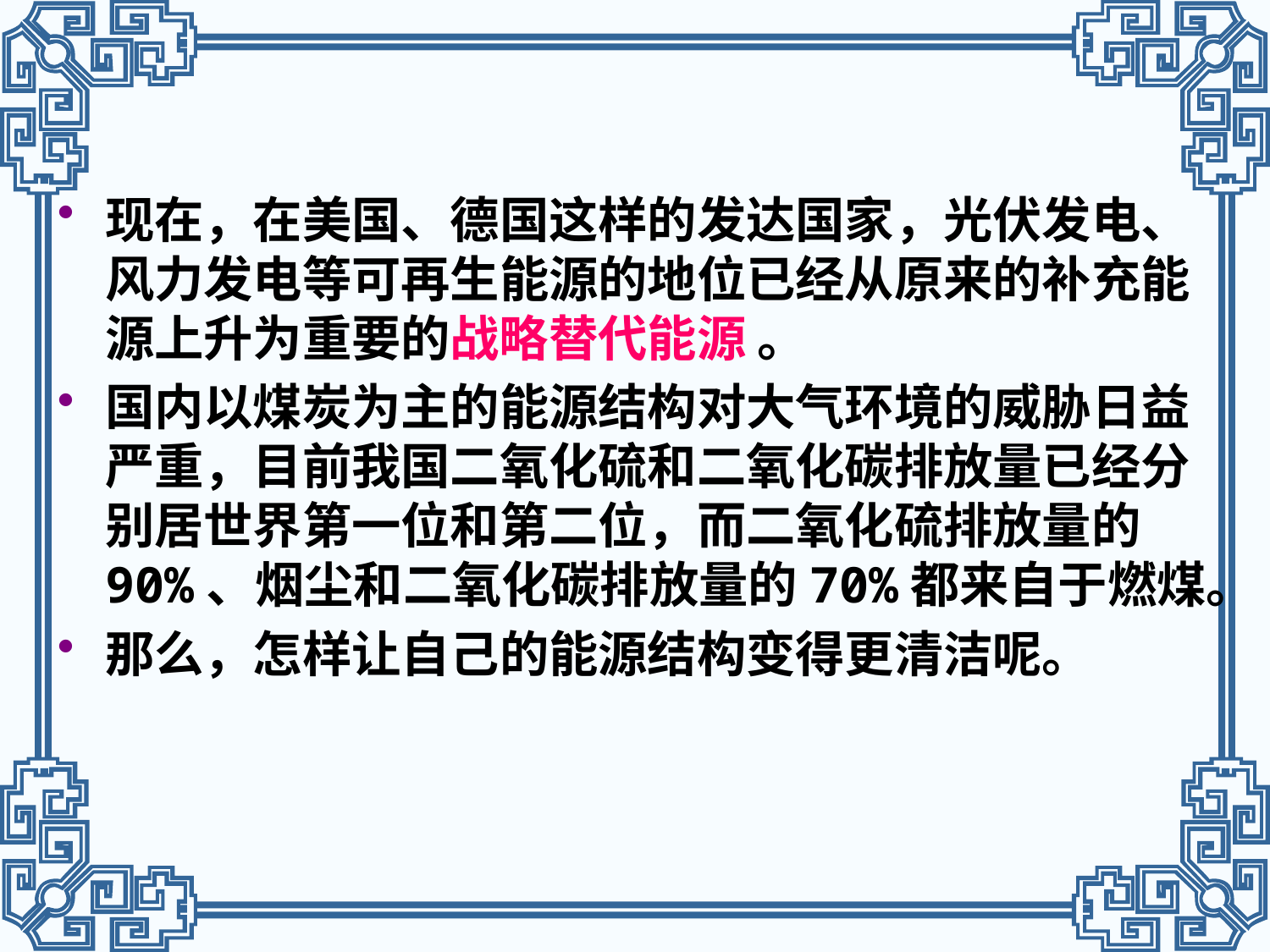

现在，在美国、德国这样的发达国家，光伏发电、风力发电等可再生能源的地位已经从原来的补充能源上升为重要的战略替代能源 。
国内以煤炭为主的能源结构对大气环境的威胁日益严重，目前我国二氧化硫和二氧化碳排放量已经分别居世界第一位和第二位，而二氧化硫排放量的90%、烟尘和二氧化碳排放量的70%都来自于燃煤。
那么，怎样让自己的能源结构变得更清洁呢。